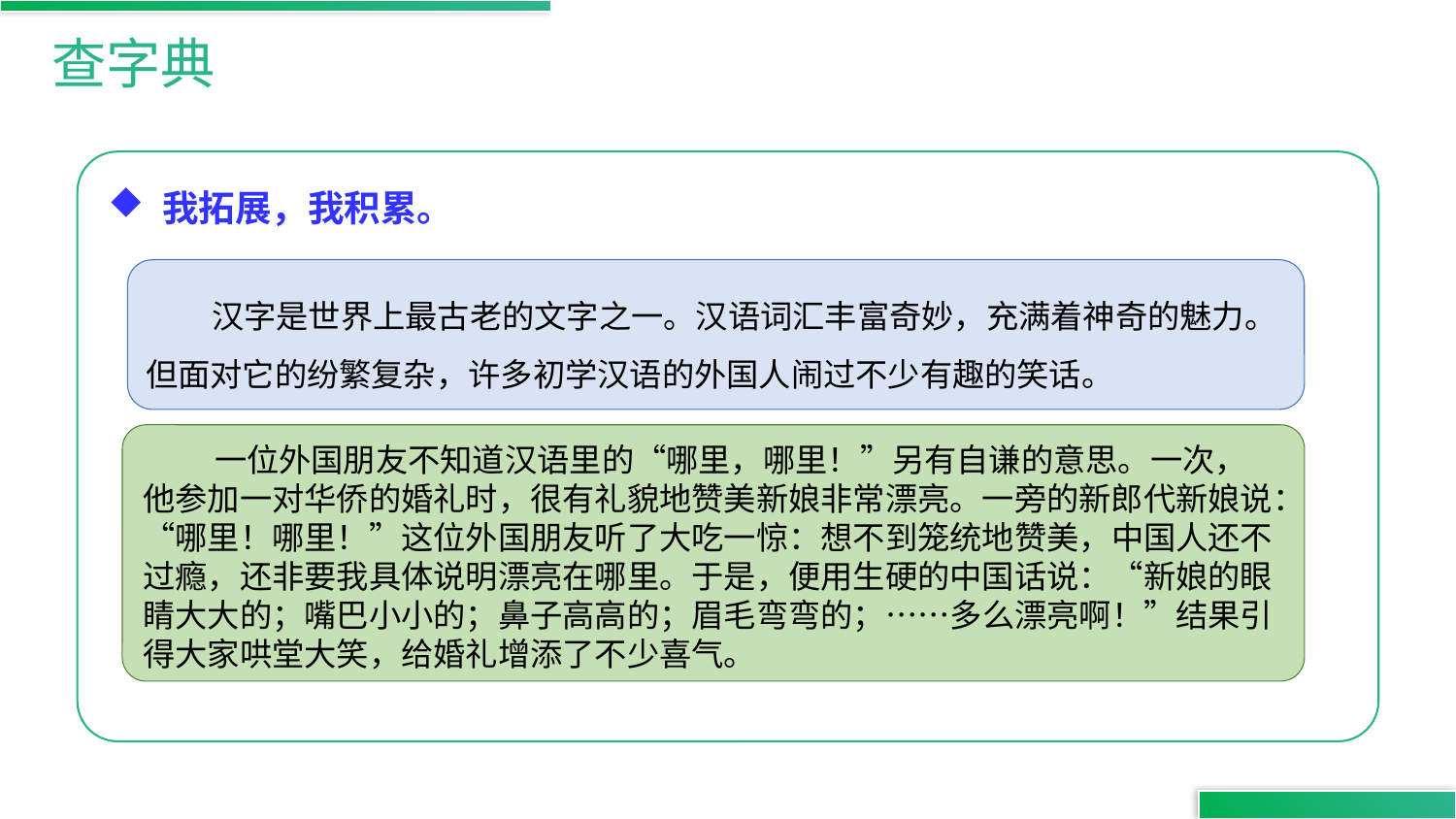

查字典
我拓展，我积累。
        汉字是世界上最古老的文字之一。汉语词汇丰富奇妙，充满着神奇的魅力。但面对它的纷繁复杂，许多初学汉语的外国人闹过不少有趣的笑话。

一位外国朋友不知道汉语里的“哪里，哪里！”另有自谦的意思。一次，他参加一对华侨的婚礼时，很有礼貌地赞美新娘非常漂亮。一旁的新郎代新娘说：“哪里！哪里！”这位外国朋友听了大吃一惊：想不到笼统地赞美，中国人还不过瘾，还非要我具体说明漂亮在哪里。于是，便用生硬的中国话说：“新娘的眼睛大大的；嘴巴小小的；鼻子高高的；眉毛弯弯的；……多么漂亮啊！”结果引得大家哄堂大笑，给婚礼增添了不少喜气。